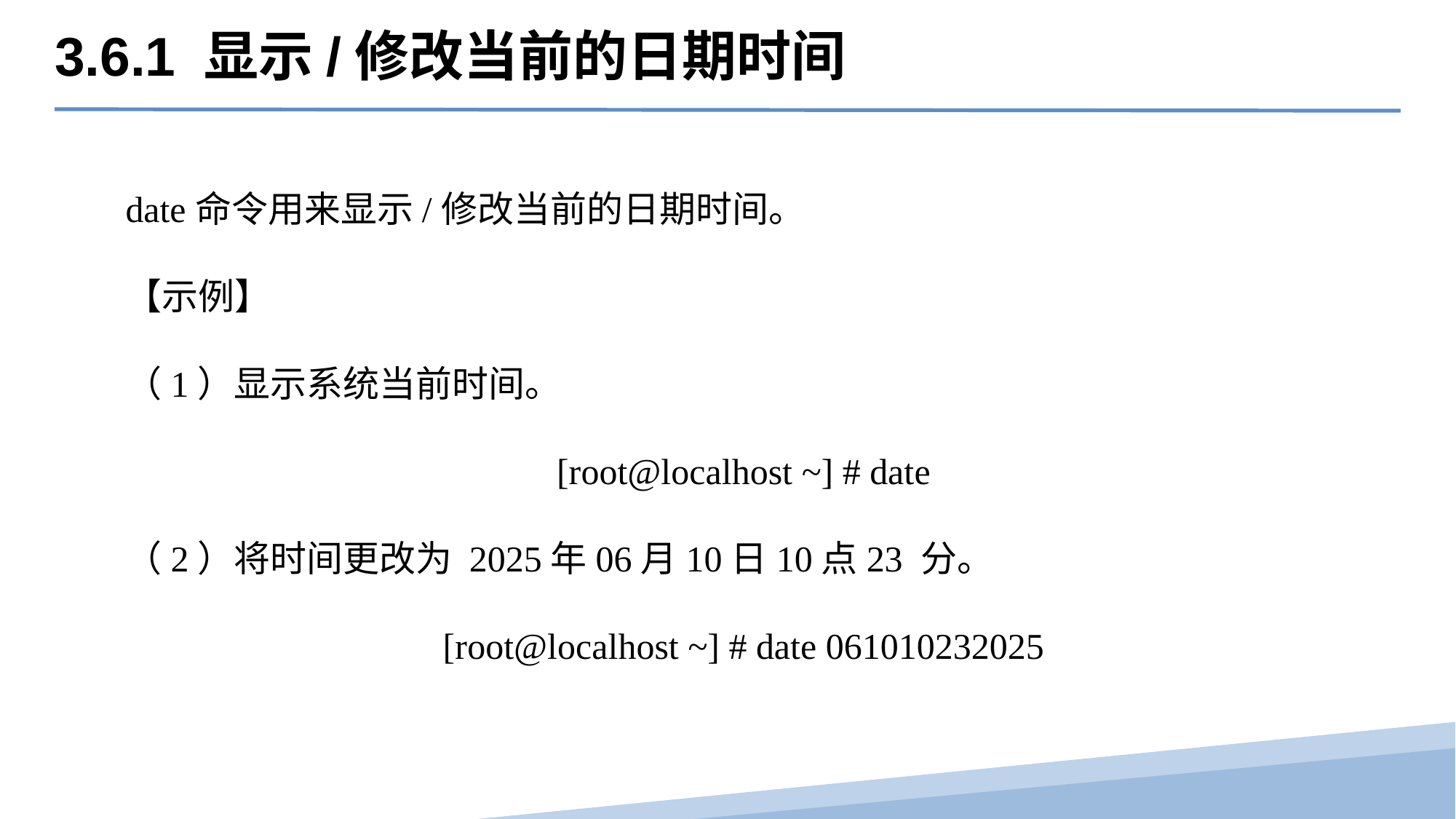

3.6.1 显示/修改当前的日期时间
date命令用来显示/修改当前的日期时间。
【示例】
（1）显示系统当前时间。
[root@localhost ~] # date
（2）将时间更改为 2025年06月10日10点23 分。
[root@localhost ~] # date 061010232025